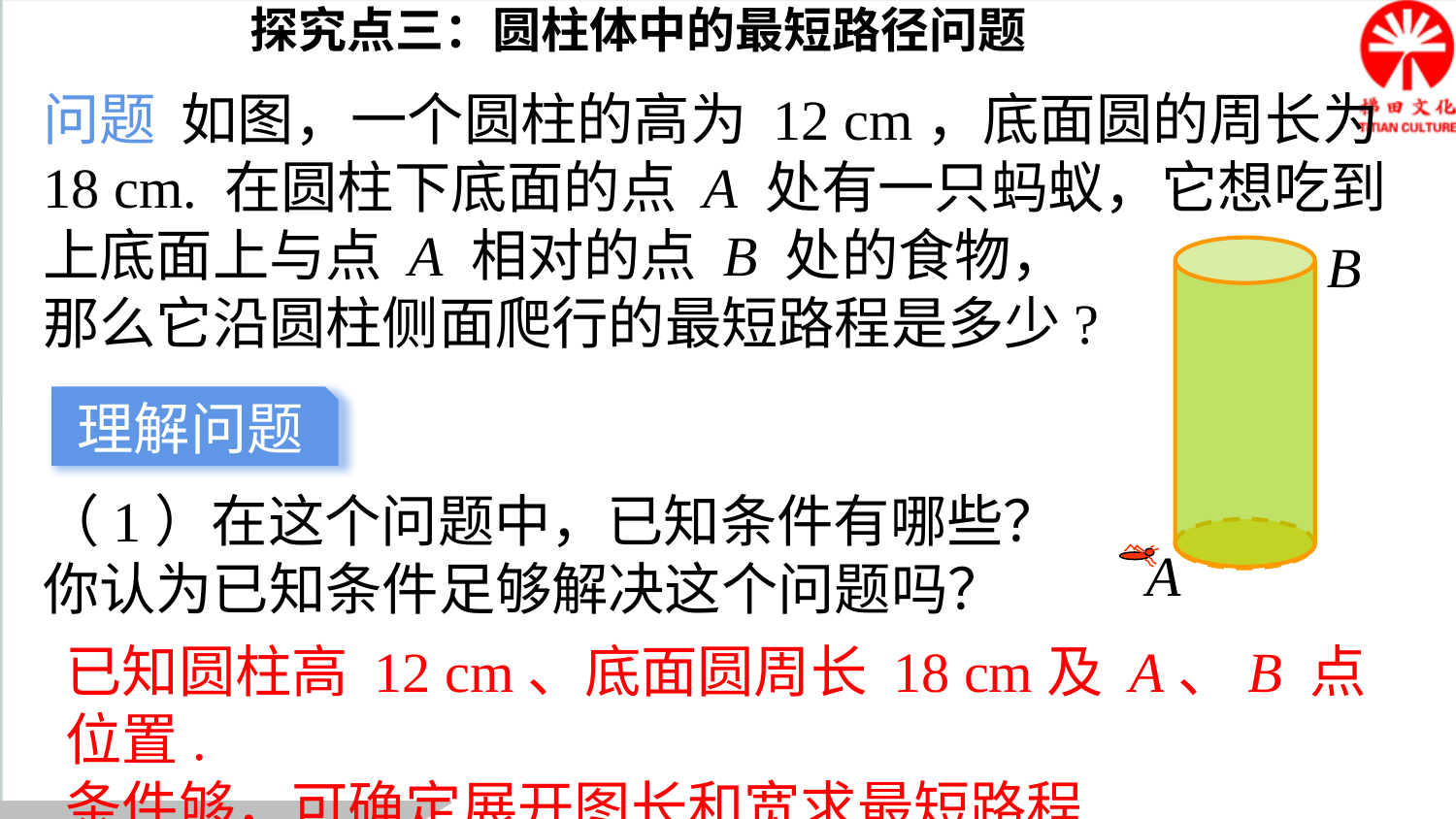

探究点三：圆柱体中的最短路径问题
问题  如图，一个圆柱的高为 12 cm，底面圆的周长为 18 cm. 在圆柱下底面的点 A 处有一只蚂蚁，它想吃到上底面上与点 A 相对的点 B 处的食物，
那么它沿圆柱侧面爬行的最短路程是多少?
B

A

理解问题

（1）在这个问题中，已知条件有哪些？
你认为已知条件足够解决这个问题吗？
已知圆柱高 12 cm、底面圆周长 18 cm及 A、B 点位置.
条件够，可确定展开图长和宽求最短路程.